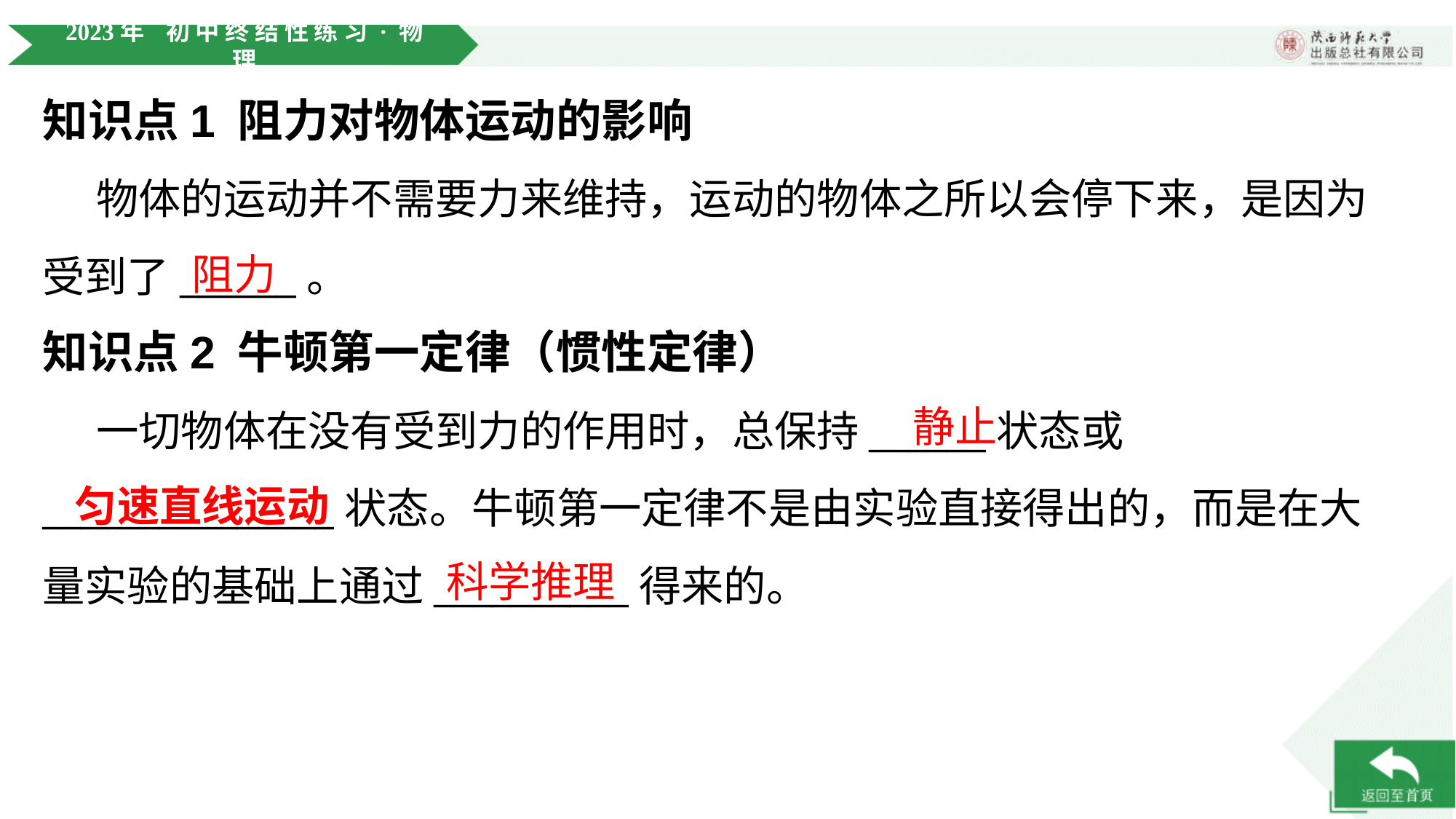

知识点1 阻力对物体运动的影响
    物体的运动并不需要力来维持，运动的物体之所以会停下来，是因为
受到了______。
阻力
知识点2 牛顿第一定律（惯性定律）
静止
    一切物体在没有受到力的作用时，总保持______状态或
_______________状态。牛顿第一定律不是由实验直接得出的，而是在大
量实验的基础上通过__________得来的。
匀速直线运动
科学推理